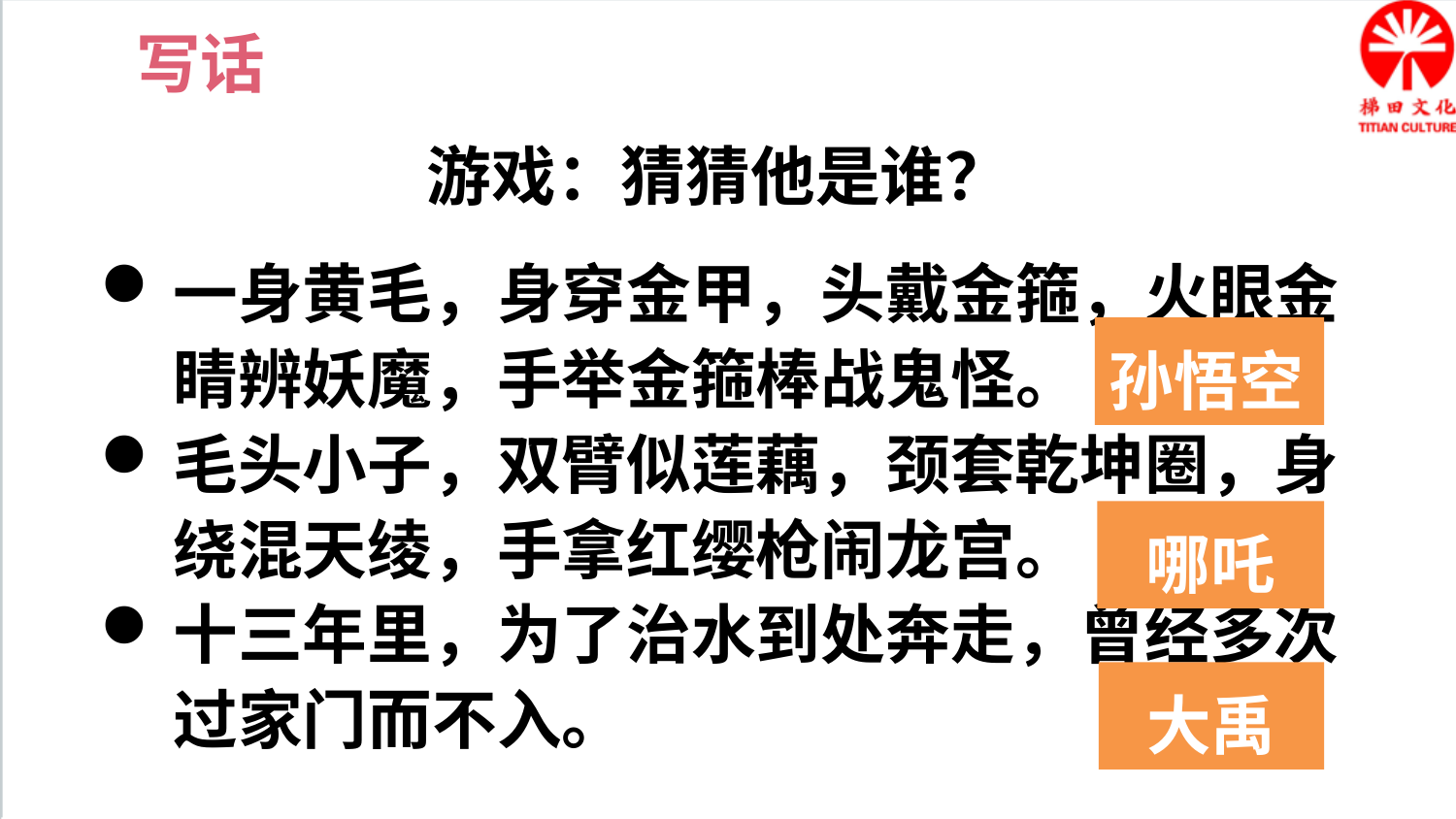

写话
游戏：猜猜他是谁？
一身黄毛，身穿金甲，头戴金箍，火眼金睛辨妖魔，手举金箍棒战鬼怪。
毛头小子，双臂似莲藕，颈套乾坤圈，身绕混天绫，手拿红缨枪闹龙宫。
十三年里，为了治水到处奔走，曾经多次过家门而不入。
孙悟空
哪吒
大禹